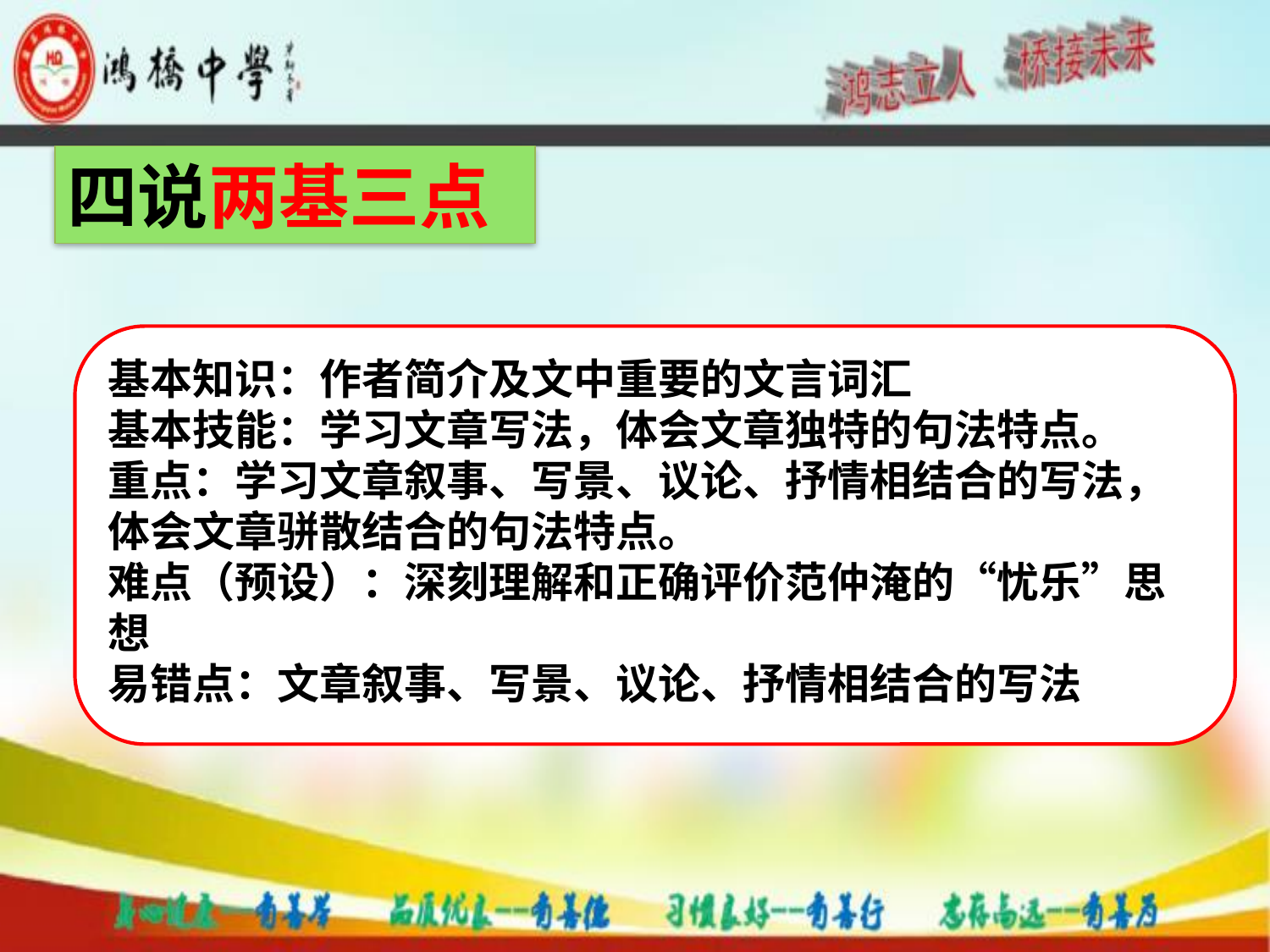

四说两基三点

基本知识：作者简介及文中重要的文言词汇
基本技能：学习文章写法，体会文章独特的句法特点。
重点：学习文章叙事、写景、议论、抒情相结合的写法，体会文章骈散结合的句法特点。
难点（预设）：深刻理解和正确评价范仲淹的“忧乐”思想
易错点：文章叙事、写景、议论、抒情相结合的写法